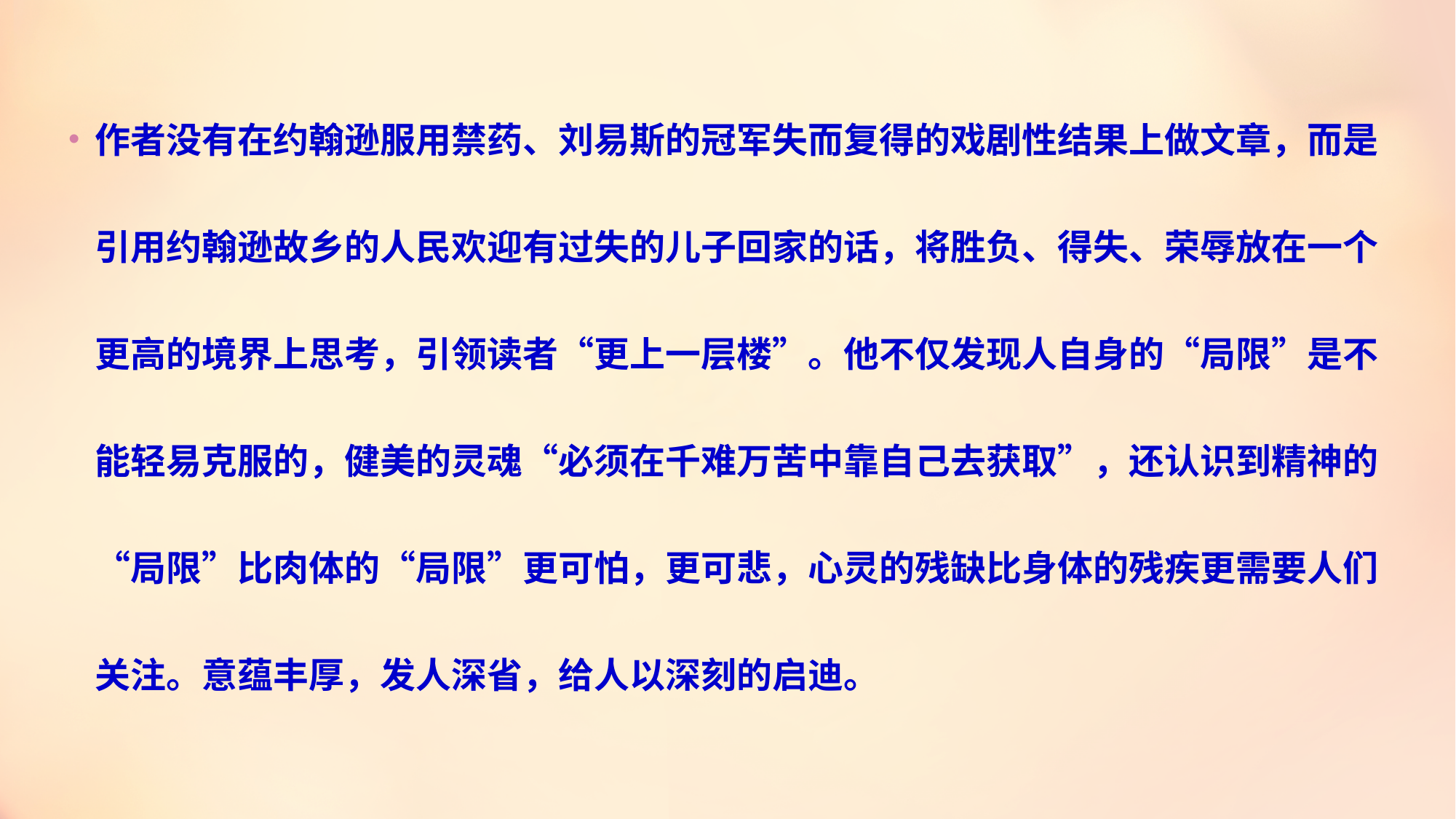

作者没有在约翰逊服用禁药、刘易斯的冠军失而复得的戏剧性结果上做文章，而是引用约翰逊故乡的人民欢迎有过失的儿子回家的话，将胜负、得失、荣辱放在一个更高的境界上思考，引领读者“更上一层楼”。他不仅发现人自身的“局限”是不能轻易克服的，健美的灵魂“必须在千难万苦中靠自己去获取”，还认识到精神的“局限”比肉体的“局限”更可怕，更可悲，心灵的残缺比身体的残疾更需要人们关注。意蕴丰厚，发人深省，给人以深刻的启迪。